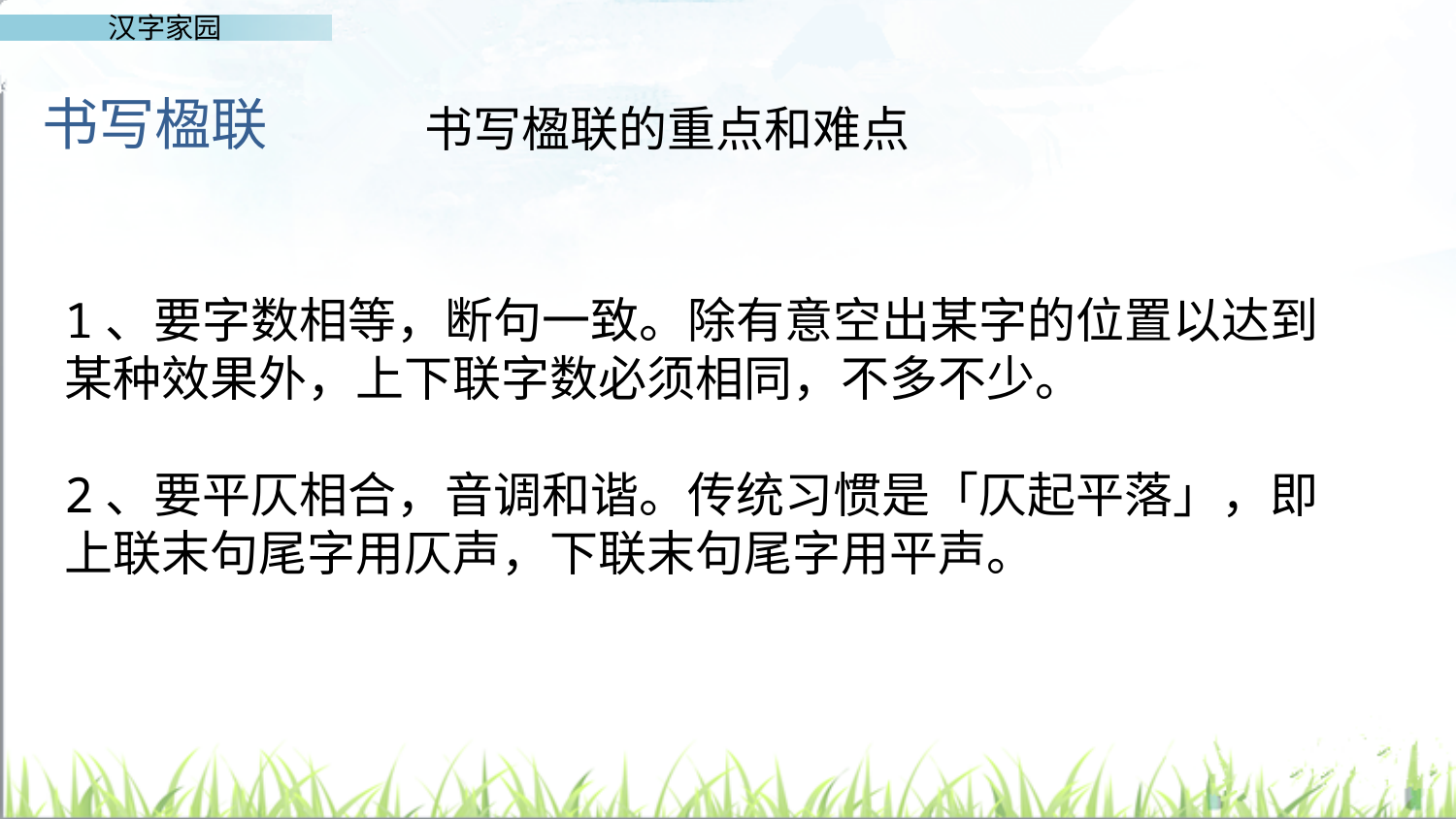

书写楹联
书写楹联的重点和难点
1、要字数相等，断句一致。除有意空出某字的位置以达到某种效果外，上下联字数必须相同，不多不少。

2、要平仄相合，音调和谐。传统习惯是「仄起平落」，即上联末句尾字用仄声，下联末句尾字用平声。